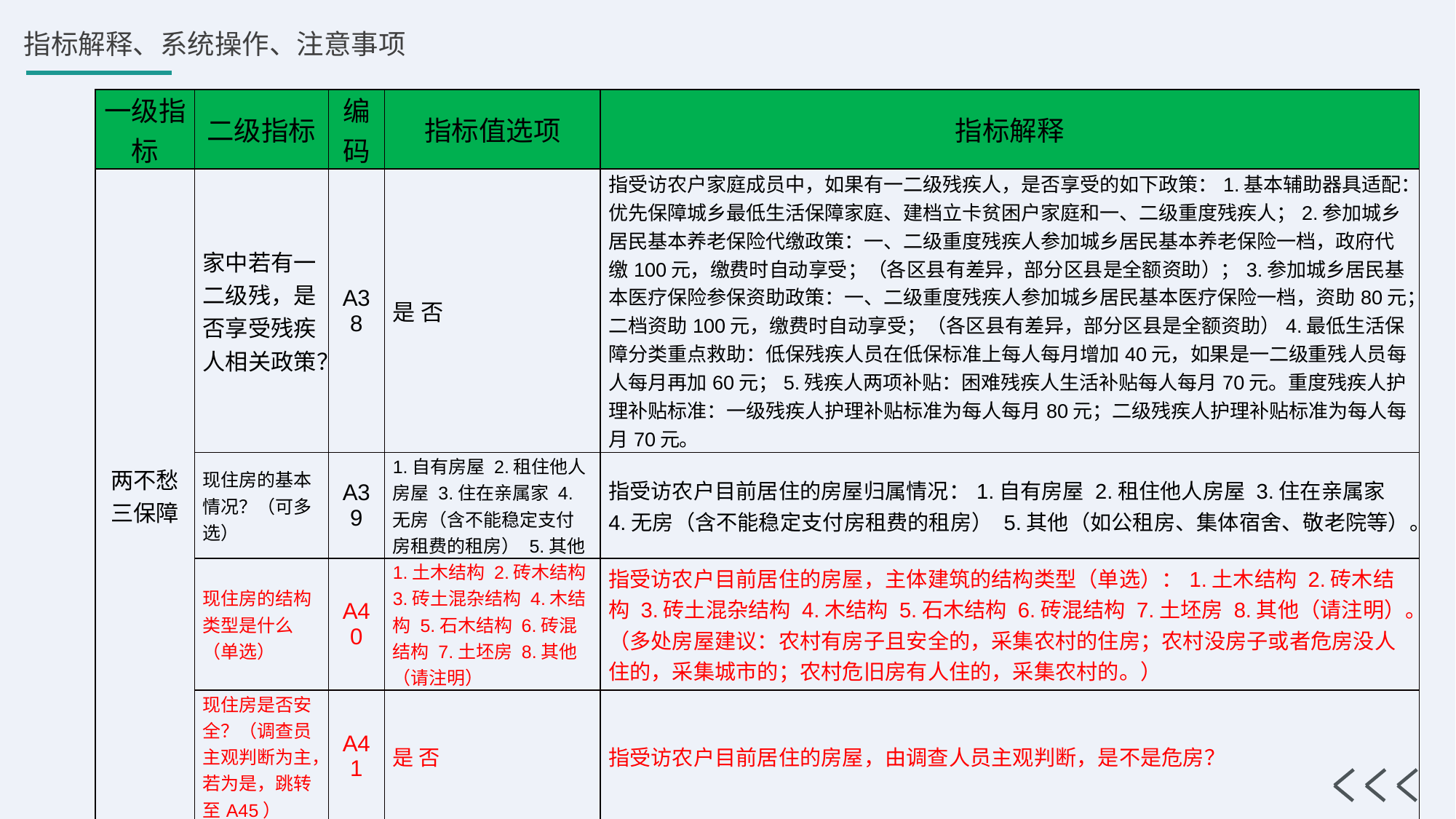

| 一级指标 | 二级指标 | 编码 | 指标值选项 | 指标解释 |
| --- | --- | --- | --- | --- |
| 两不愁三保障 | 家中若有一二级残，是否享受残疾人相关政策？ | A38 | 是 否 | 指受访农户家庭成员中，如果有一二级残疾人，是否享受的如下政策：1.基本辅助器具适配：优先保障城乡最低生活保障家庭、建档立卡贫困户家庭和一、二级重度残疾人；2.参加城乡居民基本养老保险代缴政策：一、二级重度残疾人参加城乡居民基本养老保险一档，政府代缴100元，缴费时自动享受；（各区县有差异，部分区县是全额资助）；3.参加城乡居民基本医疗保险参保资助政策：一、二级重度残疾人参加城乡居民基本医疗保险一档，资助80元；二档资助100元，缴费时自动享受；（各区县有差异，部分区县是全额资助）4.最低生活保障分类重点救助：低保残疾人员在低保标准上每人每月增加40元，如果是一二级重残人员每人每月再加60元；5.残疾人两项补贴：困难残疾人生活补贴每人每月70元。重度残疾人护理补贴标准：一级残疾人护理补贴标准为每人每月80元；二级残疾人护理补贴标准为每人每月70元。 |
|  | 现住房的基本情况？（可多选） | A39 | 1.自有房屋 2.租住他人房屋 3.住在亲属家 4.无房（含不能稳定支付房租费的租房） 5.其他 | 指受访农户目前居住的房屋归属情况：1.自有房屋 2.租住他人房屋 3.住在亲属家 4.无房（含不能稳定支付房租费的租房） 5.其他（如公租房、集体宿舍、敬老院等）。 |
|  | 现住房的结构类型是什么（单选） | A40 | 1.土木结构 2.砖木结构 3.砖土混杂结构 4.木结构 5.石木结构 6.砖混结构 7.土坯房 8.其他（请注明） | 指受访农户目前居住的房屋，主体建筑的结构类型（单选）：1.土木结构 2.砖木结构 3.砖土混杂结构 4.木结构 5.石木结构 6.砖混结构 7.土坯房 8.其他（请注明）。 （多处房屋建议：农村有房子且安全的，采集农村的住房；农村没房子或者危房没人住的，采集城市的；农村危旧房有人住的，采集农村的。） |
|  | 现住房是否安全？（调查员主观判断为主，若为是，跳转至A45） | A41 | 是 否 | 指受访农户目前居住的房屋，由调查人员主观判断，是不是危房？ |